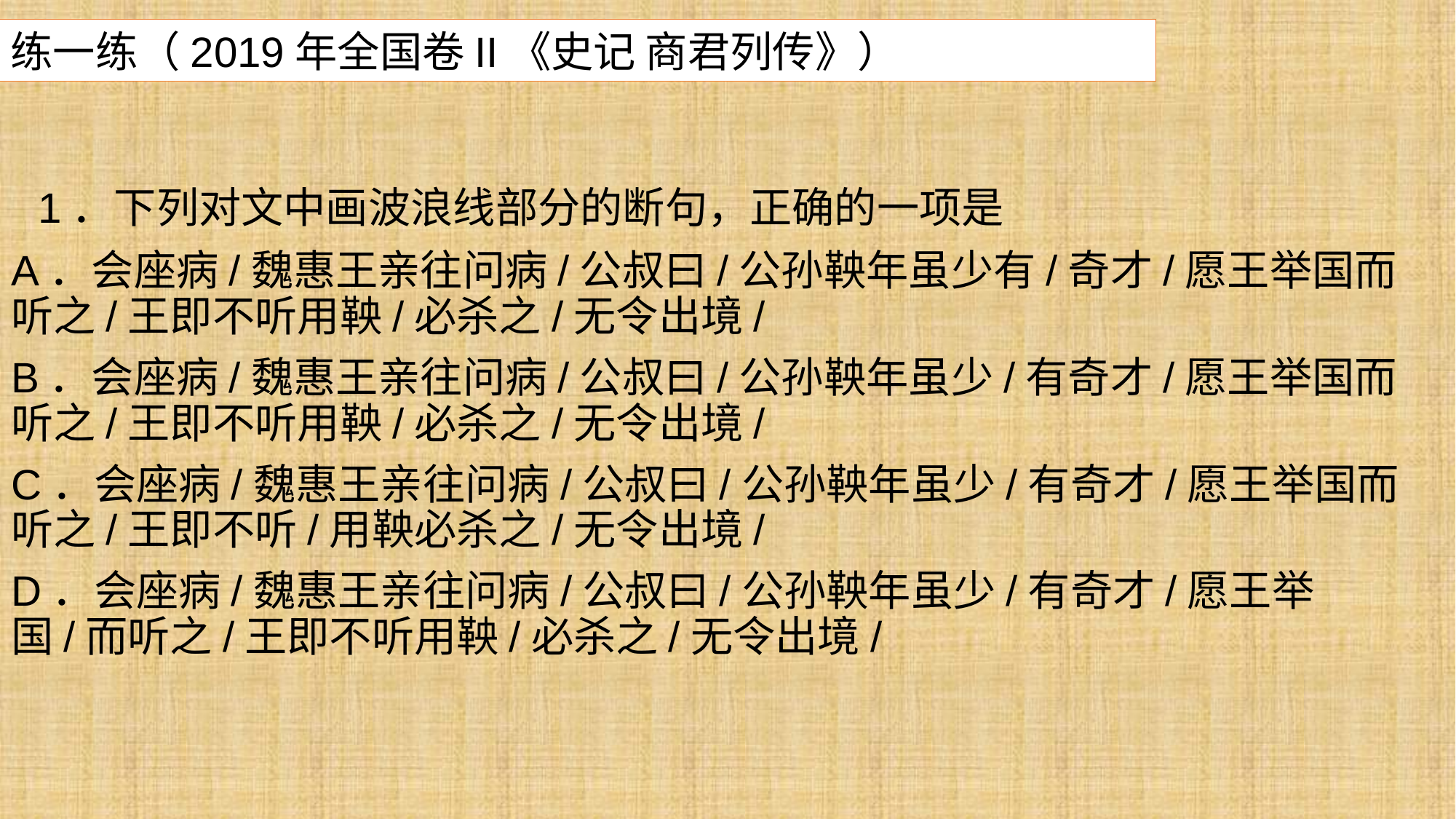

练一练（2019年全国卷II《史记 商君列传》）

  1．下列对文中画波浪线部分的断句，正确的一项是
A．会座病/魏惠王亲往问病/公叔曰/公孙鞅年虽少有/奇才/愿王举国而听之/王即不听用鞅/必杀之/无令出境/
B．会座病/魏惠王亲往问病/公叔曰/公孙鞅年虽少/有奇才/愿王举国而听之/王即不听用鞅/必杀之/无令出境/
C．会座病/魏惠王亲往问病/公叔曰/公孙鞅年虽少/有奇才/愿王举国而听之/王即不听/用鞅必杀之/无令出境/
D．会座病/魏惠王亲往问病/公叔曰/公孙鞅年虽少/有奇才/愿王举国/而听之/王即不听用鞅/必杀之/无令出境/